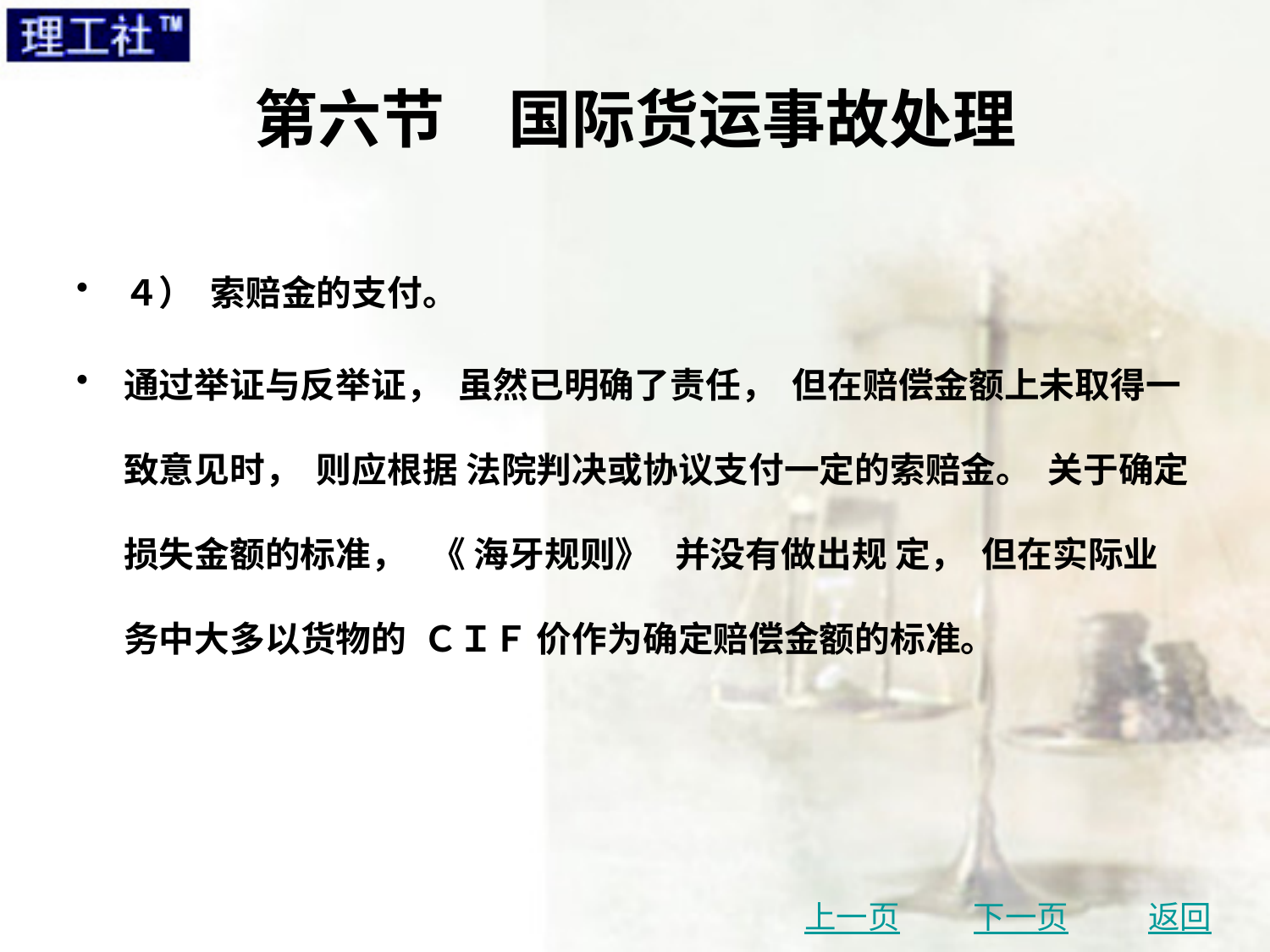

# 第六节　国际货运事故处理
４）  索赔金的支付。
通过举证与反举证，  虽然已明确了责任，  但在赔偿金额上未取得一致意见时，  则应根据 法院判决或协议支付一定的索赔金。  关于确定损失金额的标准，   《 海牙规则》   并没有做出规 定，  但在实际业务中大多以货物的  ＣＩＦ 价作为确定赔偿金额的标准。

上一页
下一页
返回